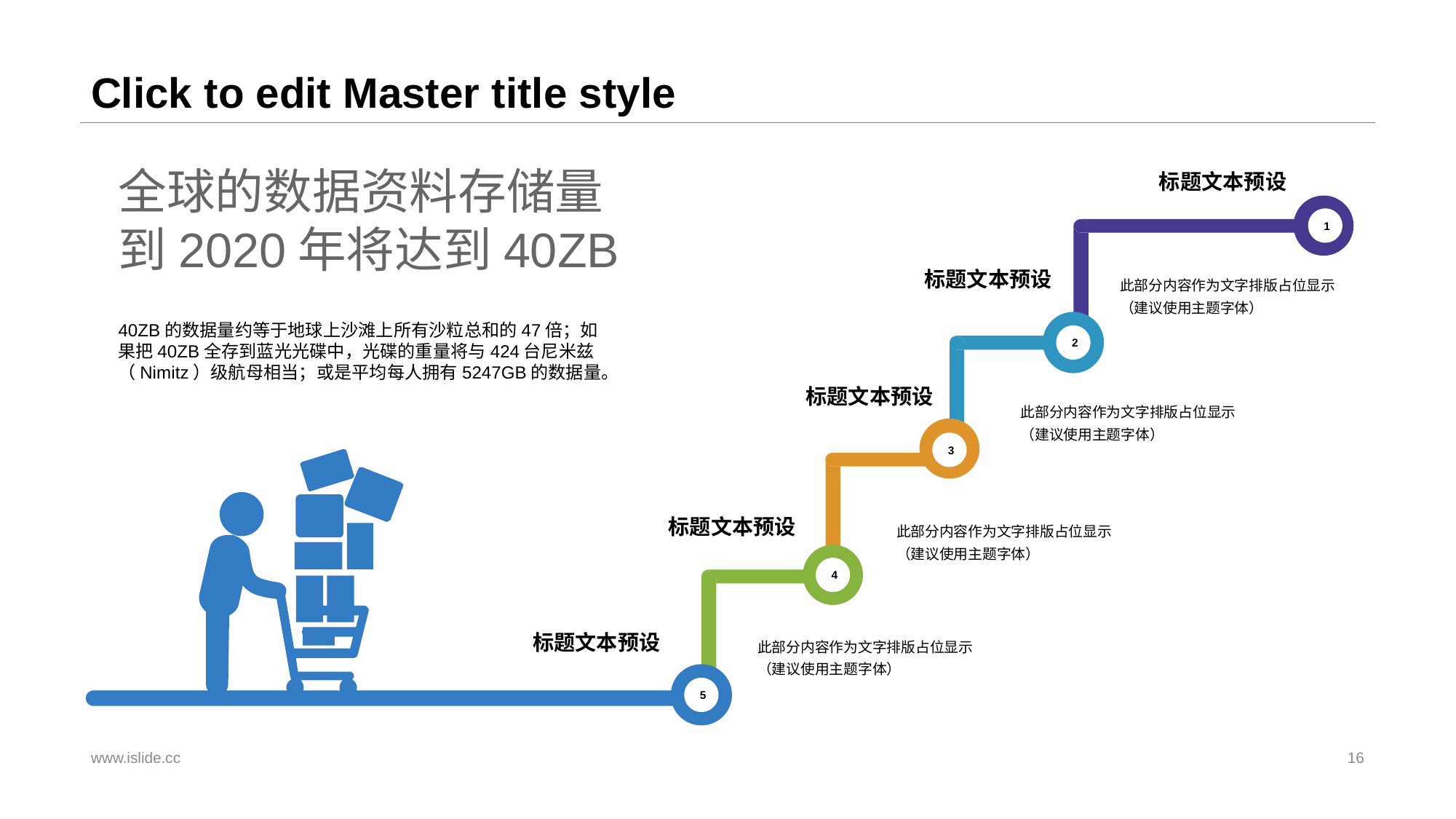

# Click to edit Master title style
全球的数据资料存储量
到2020年将达到40ZB
标题文本预设

1

标题文本预设
此部分内容作为文字排版占位显示
（建议使用主题字体）

40ZB的数据量约等于地球上沙滩上所有沙粒总和的47倍；如果把40ZB全存到蓝光光碟中，光碟的重量将与424台尼米兹（Nimitz）级航母相当；或是平均每人拥有5247GB的数据量。
2

标题文本预设
此部分内容作为文字排版占位显示
（建议使用主题字体）

3

标题文本预设
此部分内容作为文字排版占位显示
（建议使用主题字体）

4

标题文本预设
此部分内容作为文字排版占位显示
（建议使用主题字体）

5

www.islide.cc
16